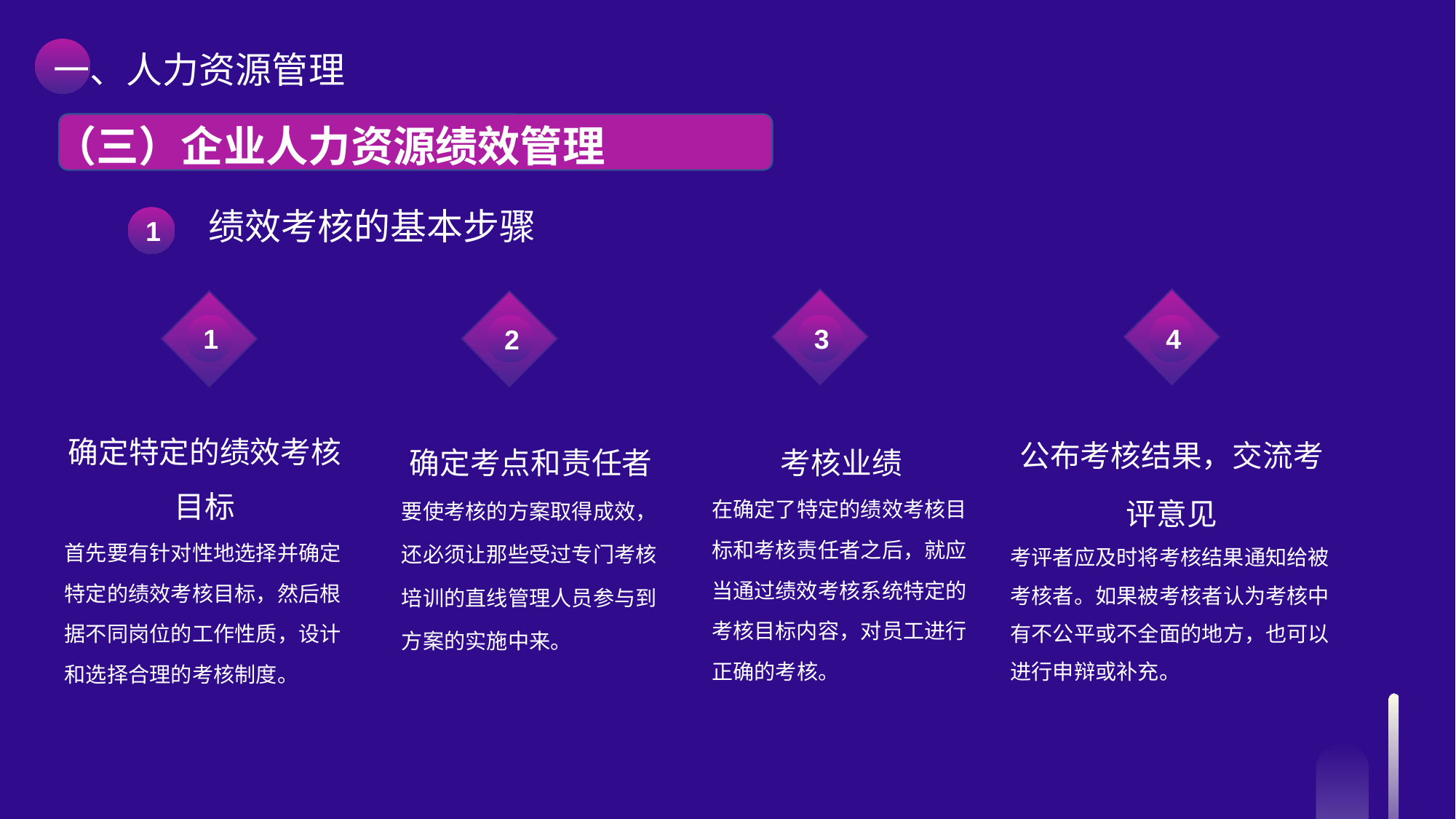

一、人力资源管理
 （三）企业人力资源绩效管理

绩效考核的基本步骤
1

3

4

1

2
确定特定的绩效考核目标
首先要有针对性地选择并确定特定的绩效考核目标，然后根据不同岗位的工作性质，设计和选择合理的考核制度。
确定考点和责任者
要使考核的方案取得成效，还必须让那些受过专门考核培训的直线管理人员参与到方案的实施中来。
考核业绩
在确定了特定的绩效考核目标和考核责任者之后，就应当通过绩效考核系统特定的考核目标内容，对员工进行正确的考核。
公布考核结果，交流考评意见
考评者应及时将考核结果通知给被考核者。如果被考核者认为考核中有不公平或不全面的地方，也可以进行申辩或补充。